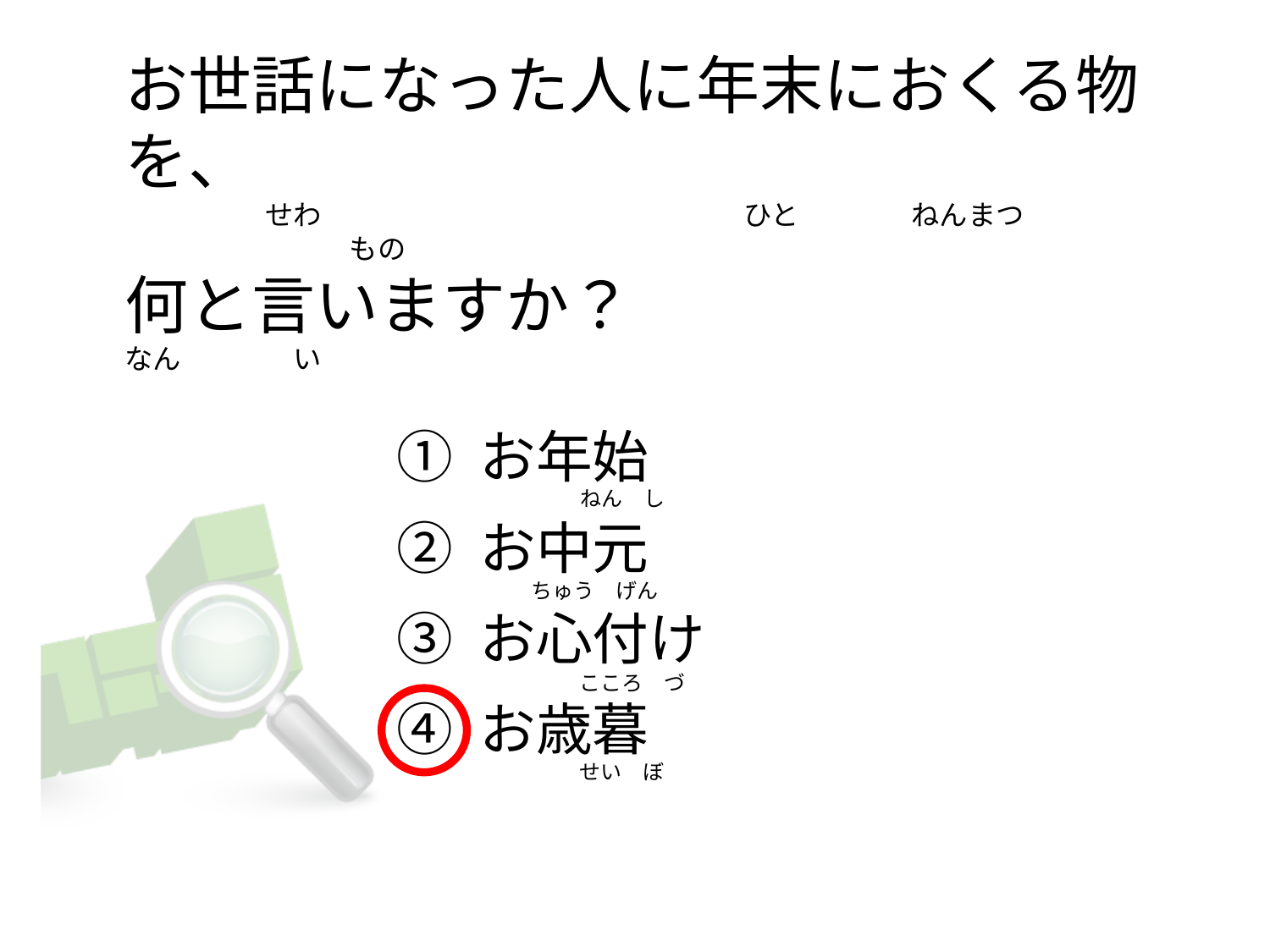

# お世話になった人に年末におくる物を、 　　　　　せわ　　　　　　　　　　　　　　　ひと　　　　ねんまつ　　　　　　　　　　　　もの 何と言いますか？ なん　　　　い
① お年始
② お中元
③ お心付け
④ お歳暮

　　　　　　ねん　し
　           ちゅう　げん
　　　　　　こころ　づ

　　　　　　せい　ぼ